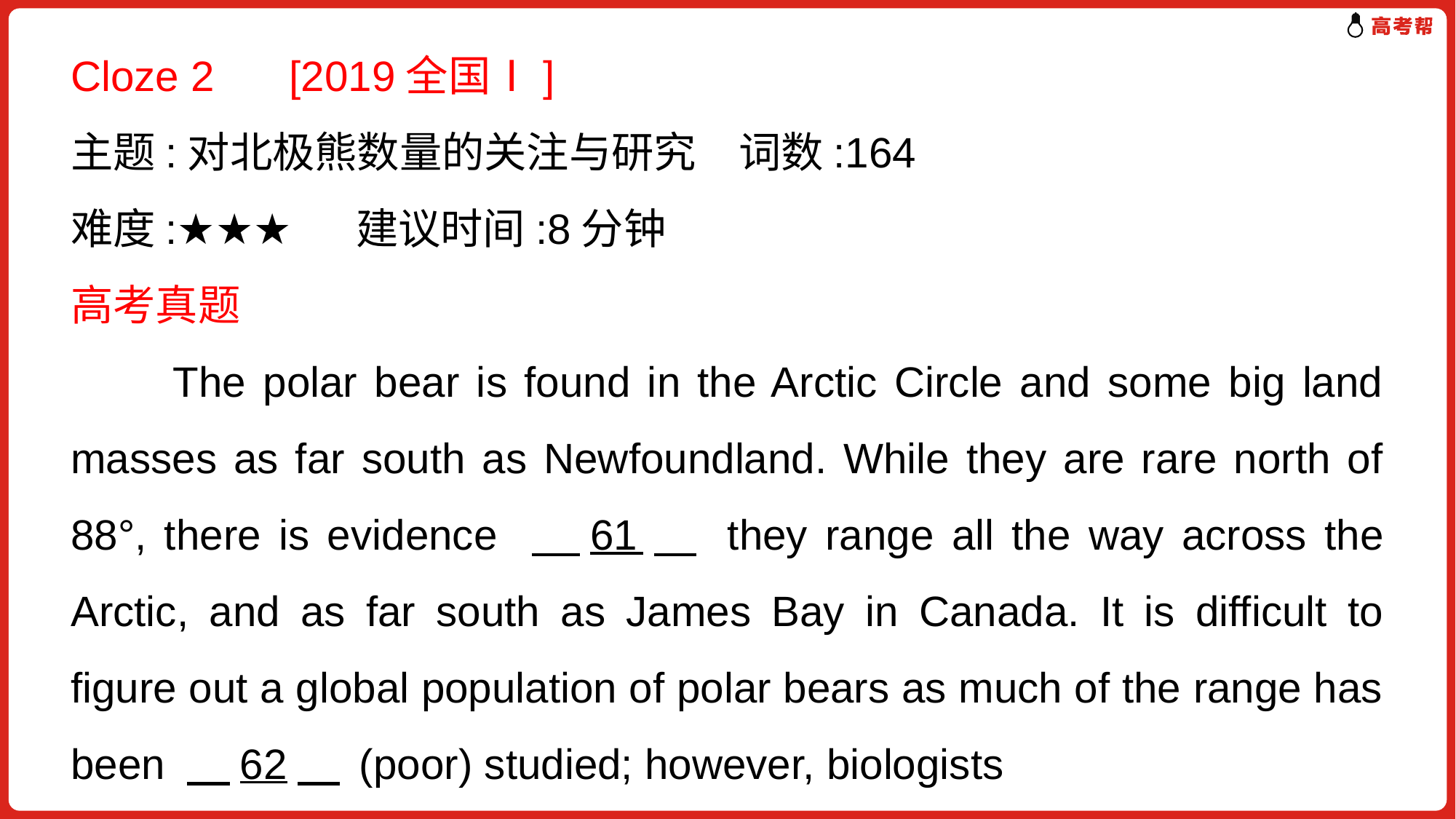

Cloze 2 　[2019全国Ⅰ]
主题:对北极熊数量的关注与研究　词数:164
难度:★★★ 　建议时间:8分钟
高考真题
      The polar bear is found in the Arctic Circle and some big land masses as far south as Newfoundland. While they are rare north of 88°, there is evidence 　61　 they range all the way across the Arctic, and as far south as James Bay in Canada. It is difficult to figure out a global population of polar bears as much of the range has been 　62　 (poor) studied; however, biologists